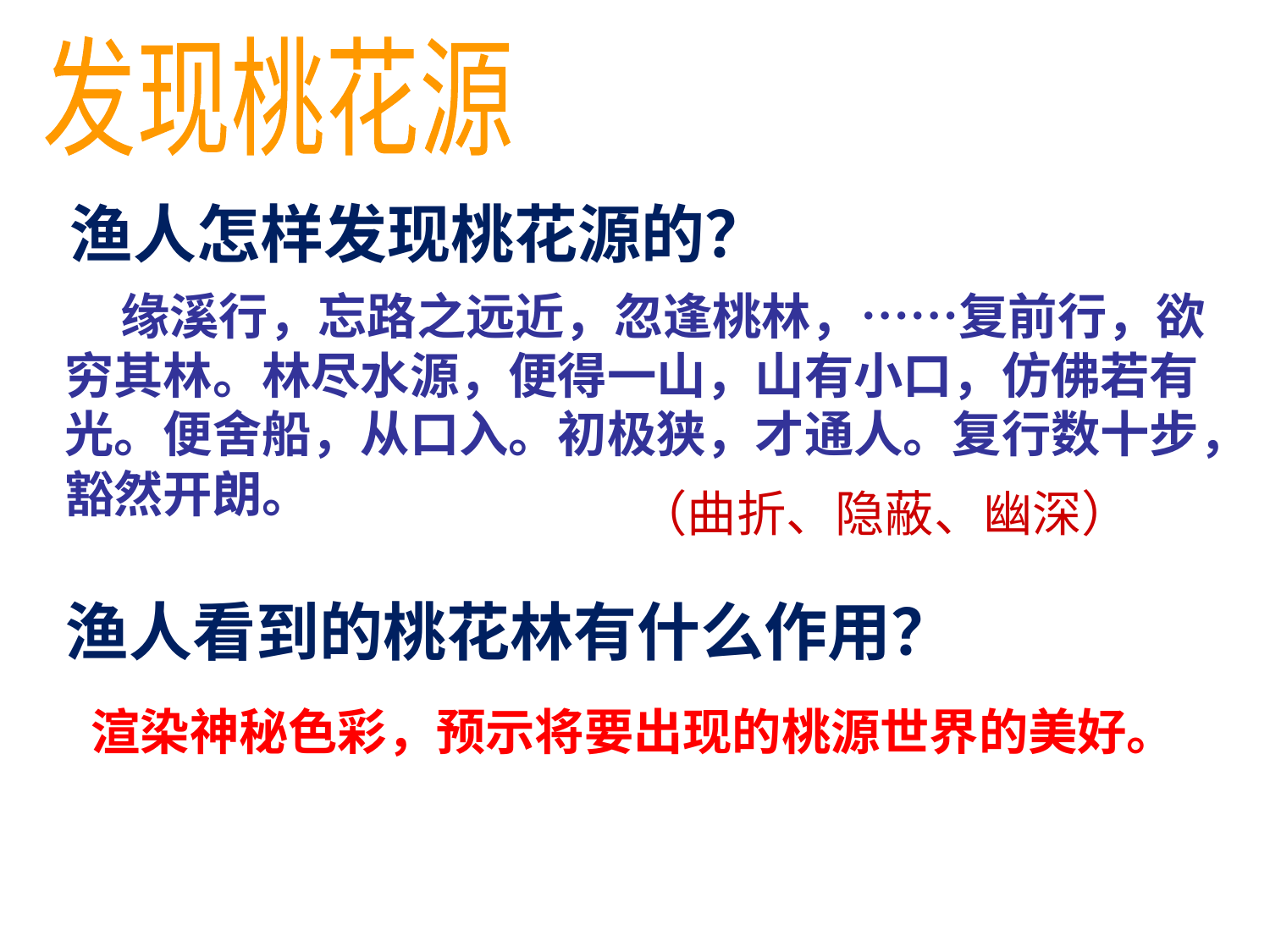

发现桃花源
#
渔人怎样发现桃花源的？

    缘溪行，忘路之远近，忽逢桃林，……复前行，欲穷其林。林尽水源，便得一山，山有小口，仿佛若有光。便舍船，从口入。初极狭，才通人。复行数十步，豁然开朗。

（曲折、隐蔽、幽深）
渔人看到的桃花林有什么作用？
渲染神秘色彩，预示将要出现的桃源世界的美好。